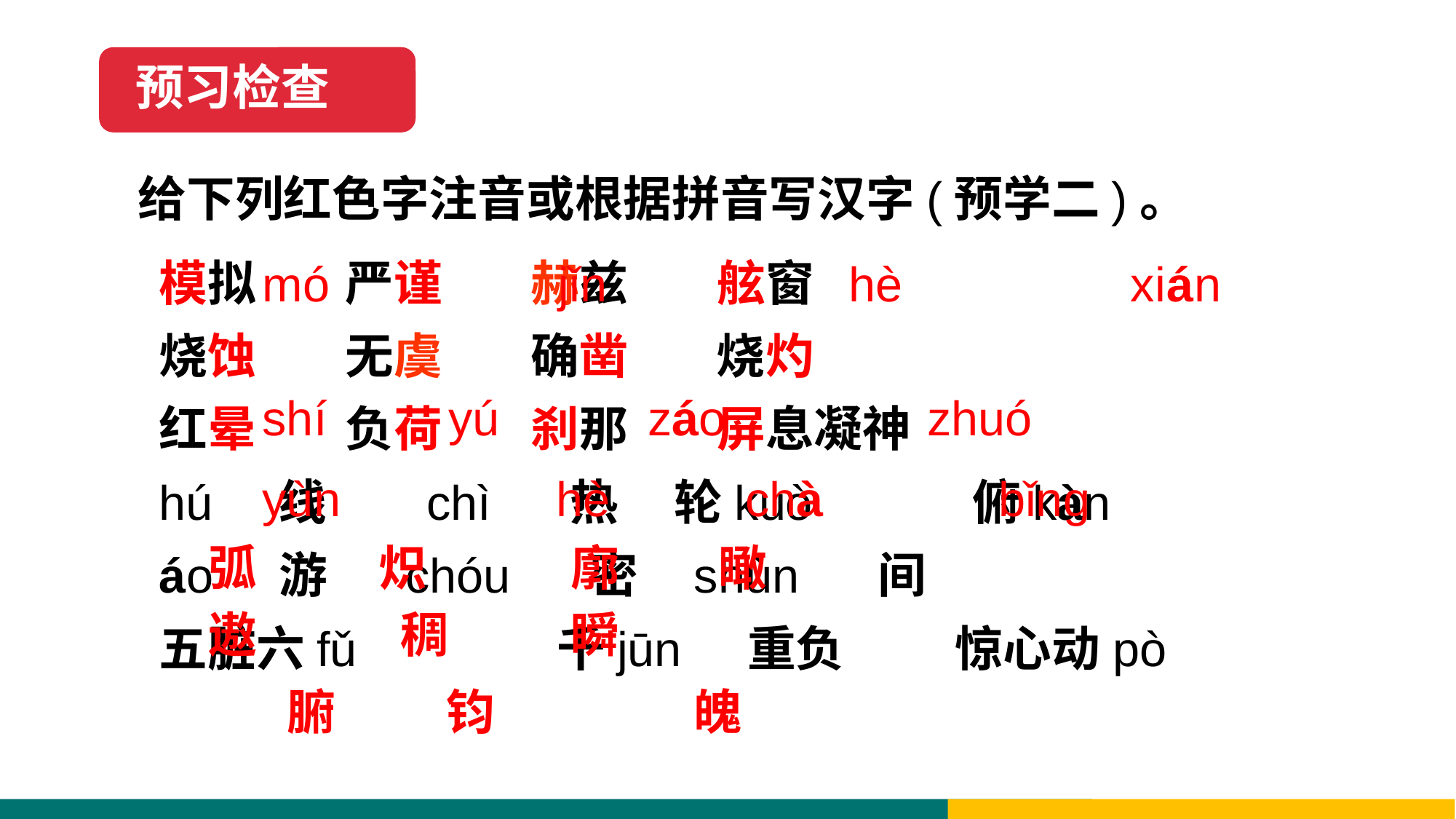

预习检查
给下列红色字注音或根据拼音写汉字(预学二)。
模拟        严谨        赫兹        舷窗
烧蚀        无虞        确凿        烧灼
红晕        负荷        刹那        屏息凝神
hú    线        chì     热     轮kuò           俯kàn
áo    游      chóu     密    shùn     间
五脏六fǔ              千jūn    重负          惊心动pò

    mó                 jǐn                  hè                 xián
    shí         yú           záo               zhuó
    yùn                hè        chà             bǐng
弧           炽             廓         瞰
遨             稠           瞬
      腑          钧                  魄